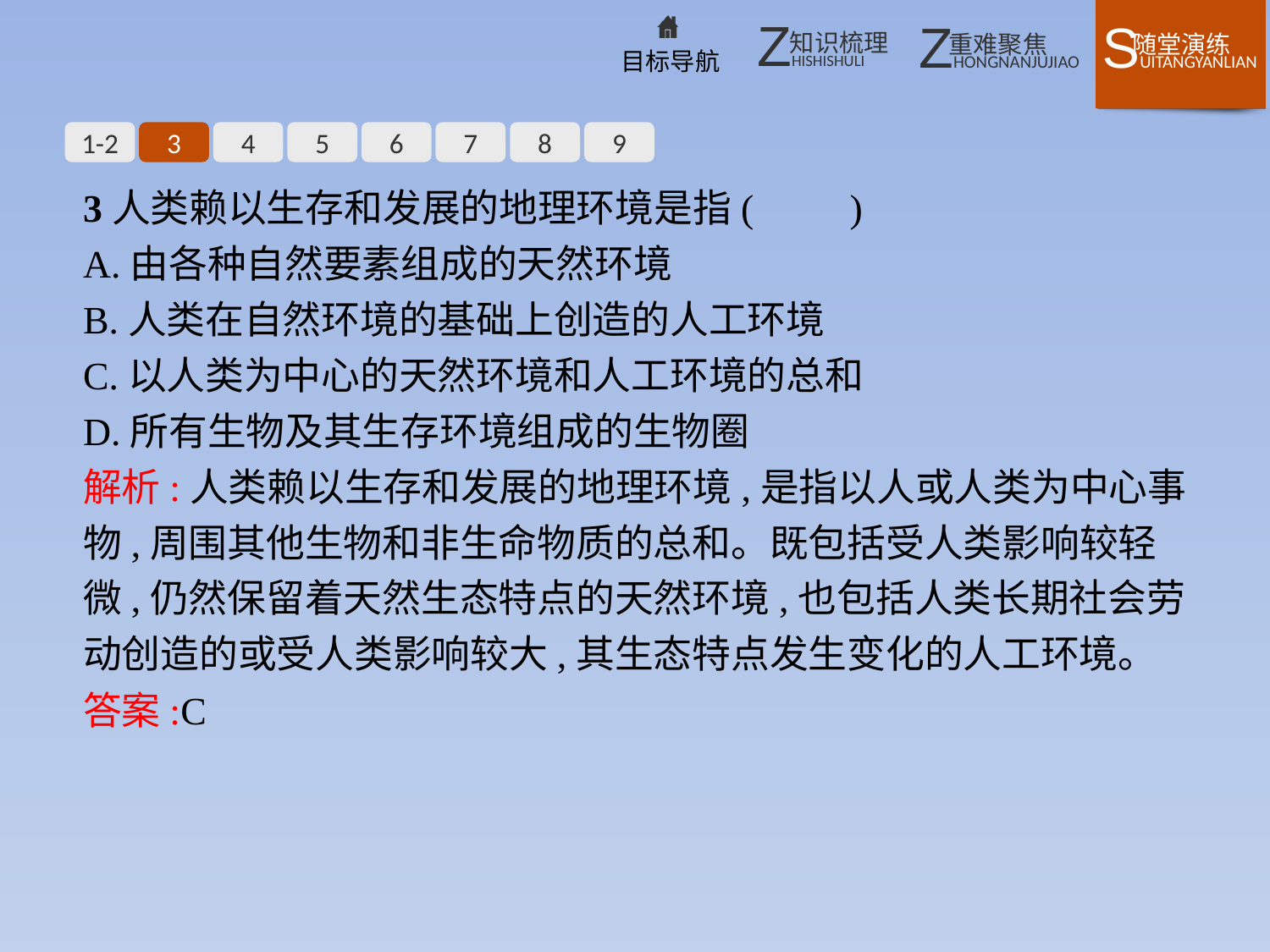

1-2
3
4
5
6
7
8
9
3人类赖以生存和发展的地理环境是指(　　)
A.由各种自然要素组成的天然环境
B.人类在自然环境的基础上创造的人工环境
C.以人类为中心的天然环境和人工环境的总和
D.所有生物及其生存环境组成的生物圈
解析:人类赖以生存和发展的地理环境,是指以人或人类为中心事物,周围其他生物和非生命物质的总和。既包括受人类影响较轻微,仍然保留着天然生态特点的天然环境,也包括人类长期社会劳动创造的或受人类影响较大,其生态特点发生变化的人工环境。
答案:C